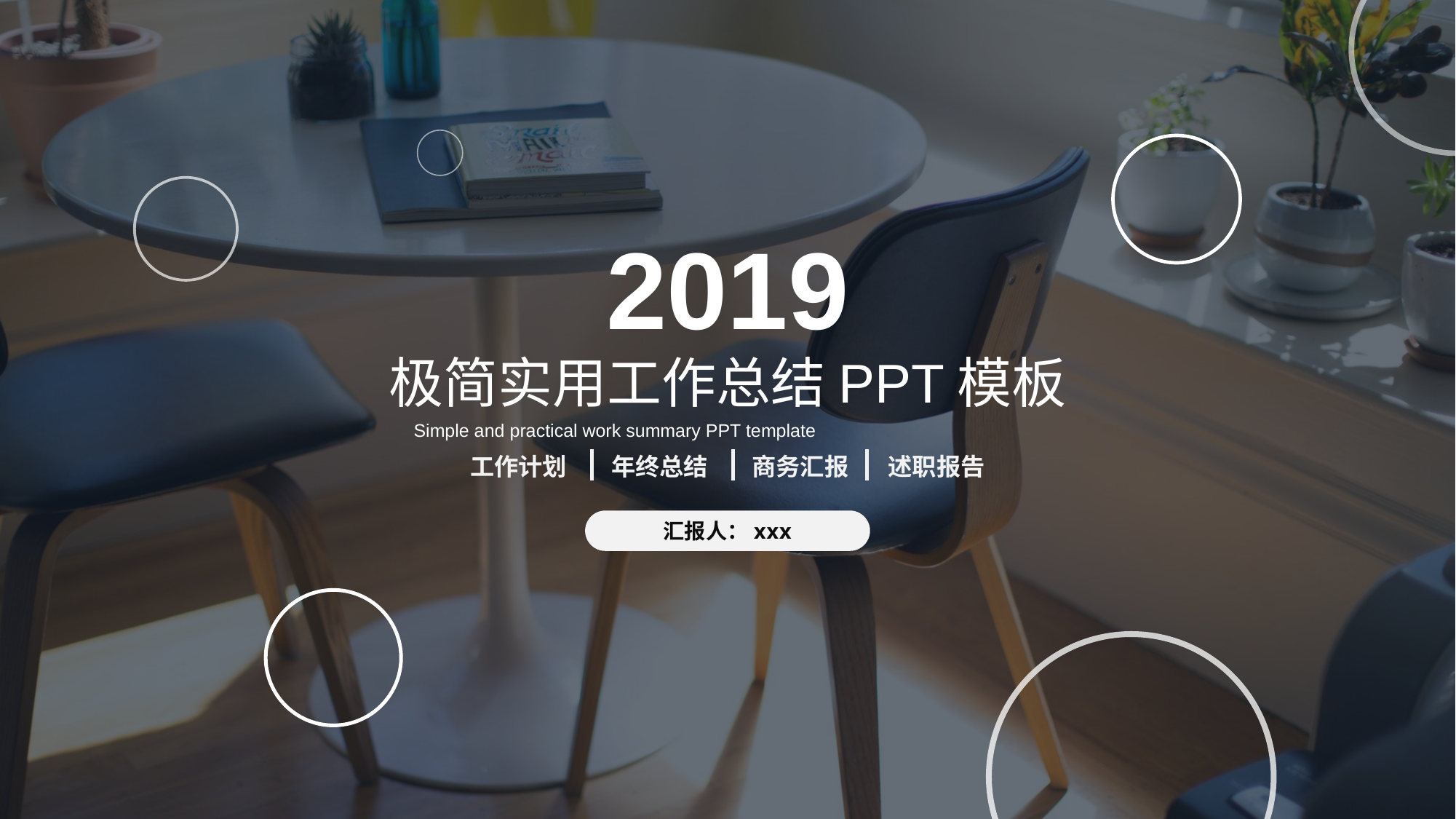

2019
极简实用工作总结PPT模板
Simple and practical work summary PPT template
工作计划
年终总结
商务汇报
述职报告
汇报人：xxx